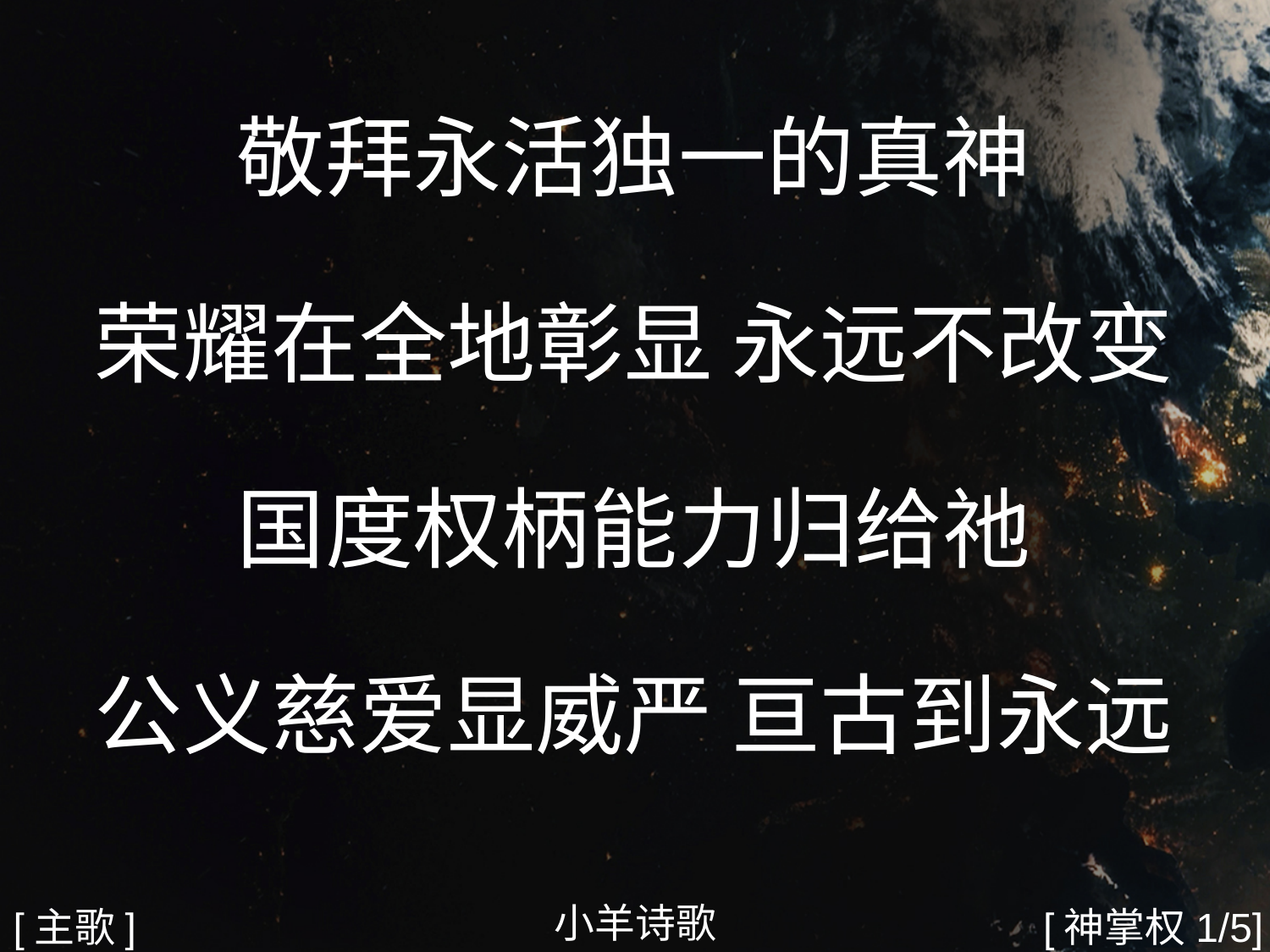

敬拜永活独一的真神

荣耀在全地彰显 永远不改变

国度权柄能力归给祂

公义慈爱显威严 亘古到永远

#

小羊诗歌
[主歌]
[神掌权1/5]